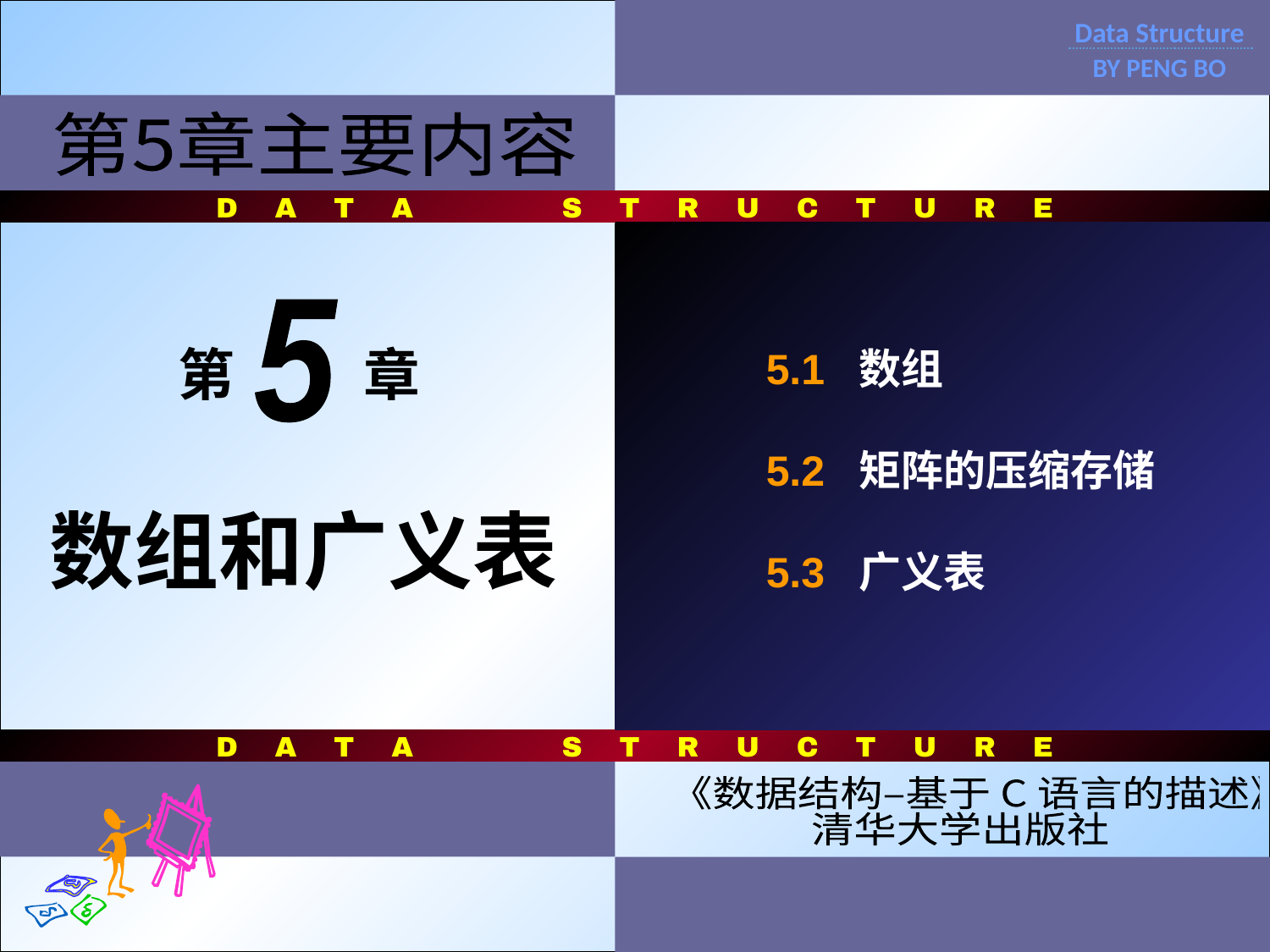

D    A    T    A                S    T    R    U    C    T    U    R    E

D    A    T    A                S    T    R    U    C    T    U    R    E

Data Structure
BY PENG BO
第5章主要内容
5.1  数组
5.2  矩阵的压缩存储
5.3  广义表
5
第          章
数组和广义表
《数据结构–基于 C 语言的描述》
清华大学出版社